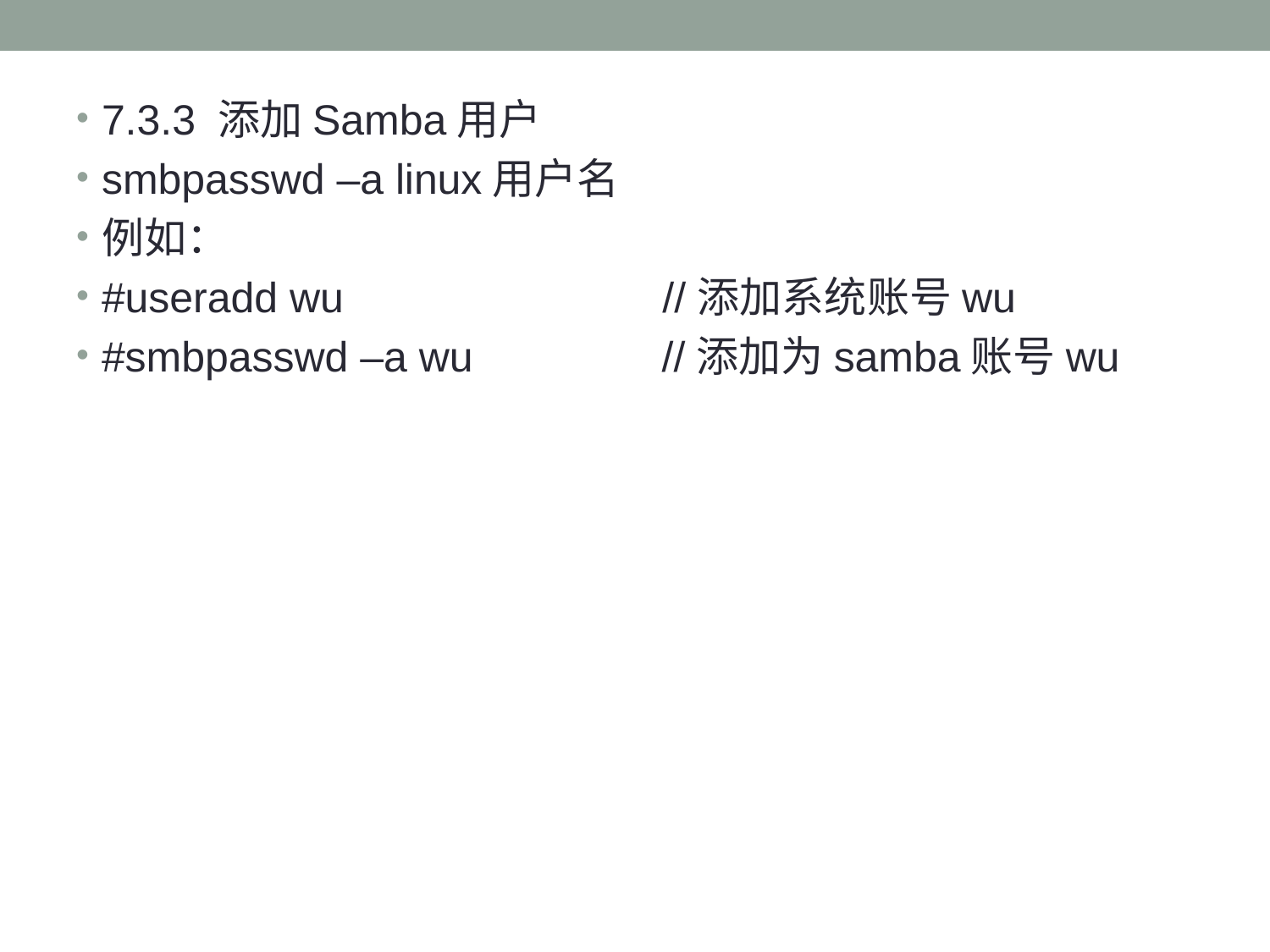

#
7.3.3 添加Samba用户
smbpasswd –a linux用户名
例如：
#useradd wu                           //添加系统账号wu
#smbpasswd –a wu                //添加为samba账号wu